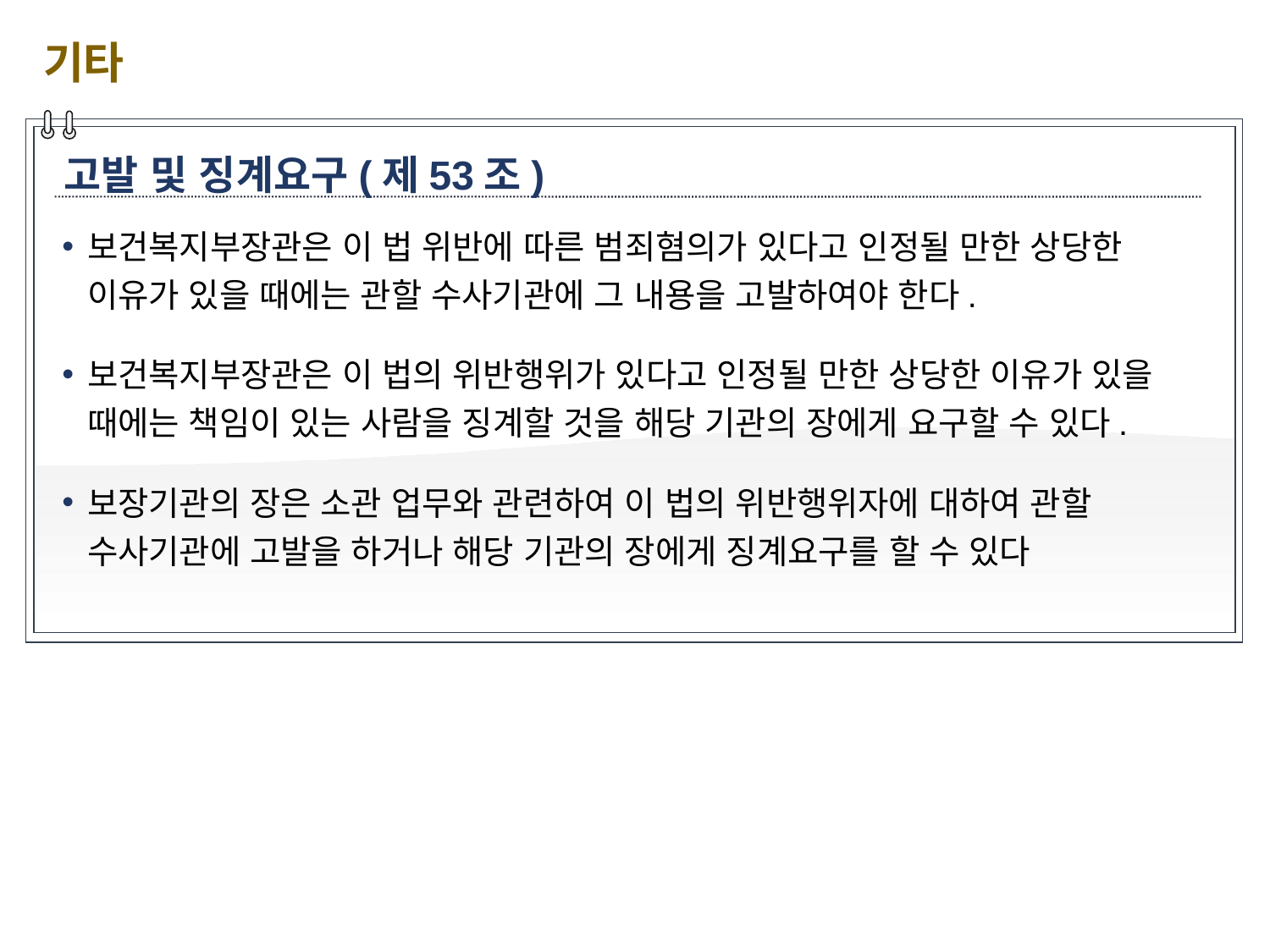

기타

고발 및 징계요구(제53조)

보건복지부장관은 이 법 위반에 따른 범죄혐의가 있다고 인정될 만한 상당한 이유가 있을 때에는 관할 수사기관에 그 내용을 고발하여야 한다.
보건복지부장관은 이 법의 위반행위가 있다고 인정될 만한 상당한 이유가 있을 때에는 책임이 있는 사람을 징계할 것을 해당 기관의 장에게 요구할 수 있다.
보장기관의 장은 소관 업무와 관련하여 이 법의 위반행위자에 대하여 관할 수사기관에 고발을 하거나 해당 기관의 장에게 징계요구를 할 수 있다